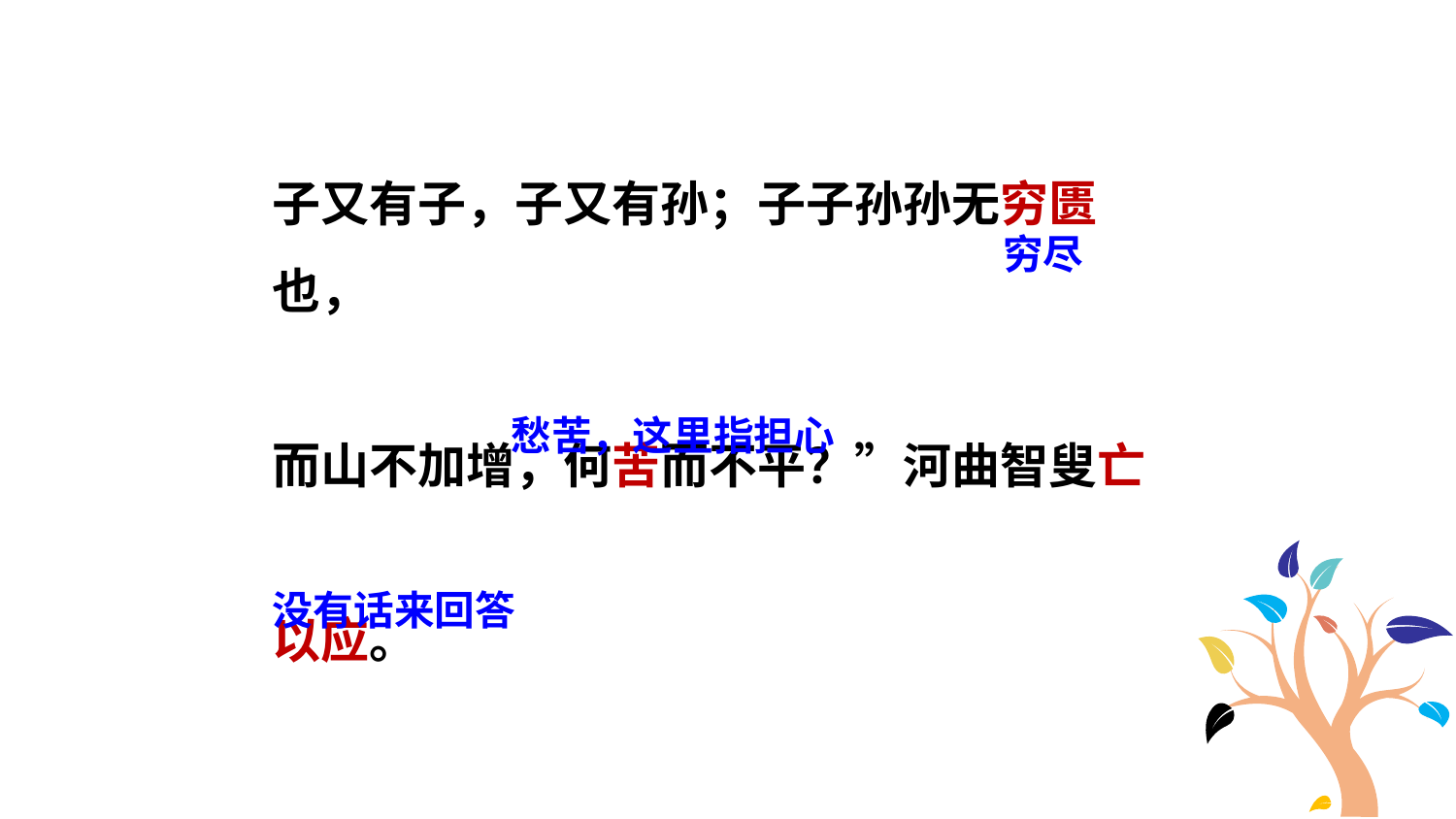

子又有子，子又有孙；子子孙孙无穷匮也，

而山不加增，何苦而不平？”河曲智叟亡

以应。
穷尽
愁苦，这里指担心

没有话来回答